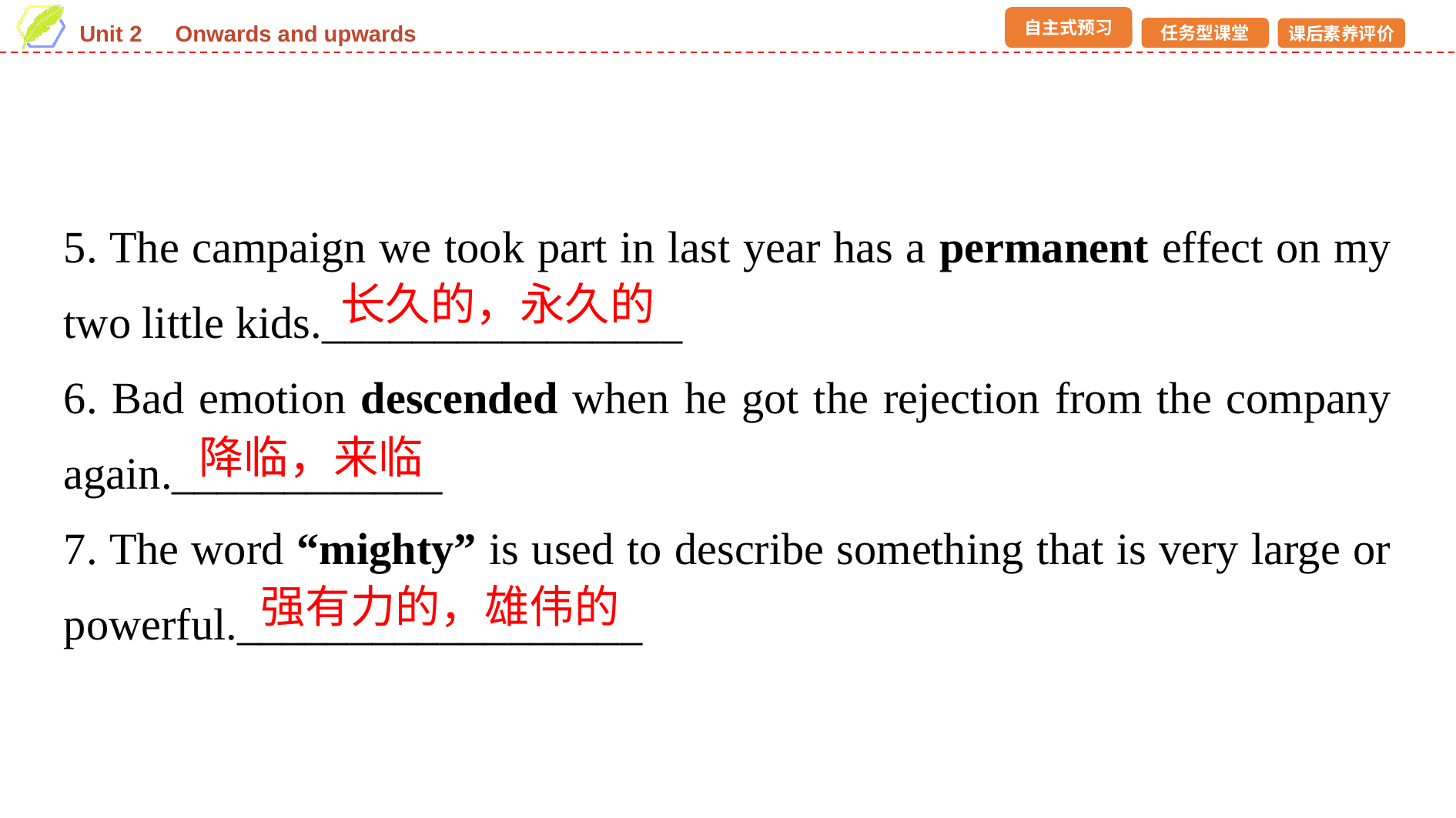

5. The campaign we took part in last year has a permanent effect on my two little kids.________________
6. Bad emotion descended when he got the rejection from the company again.____________
7. The word “mighty” is used to describe something that is very large or powerful.__________________
长久的，永久的
降临，来临
强有力的，雄伟的